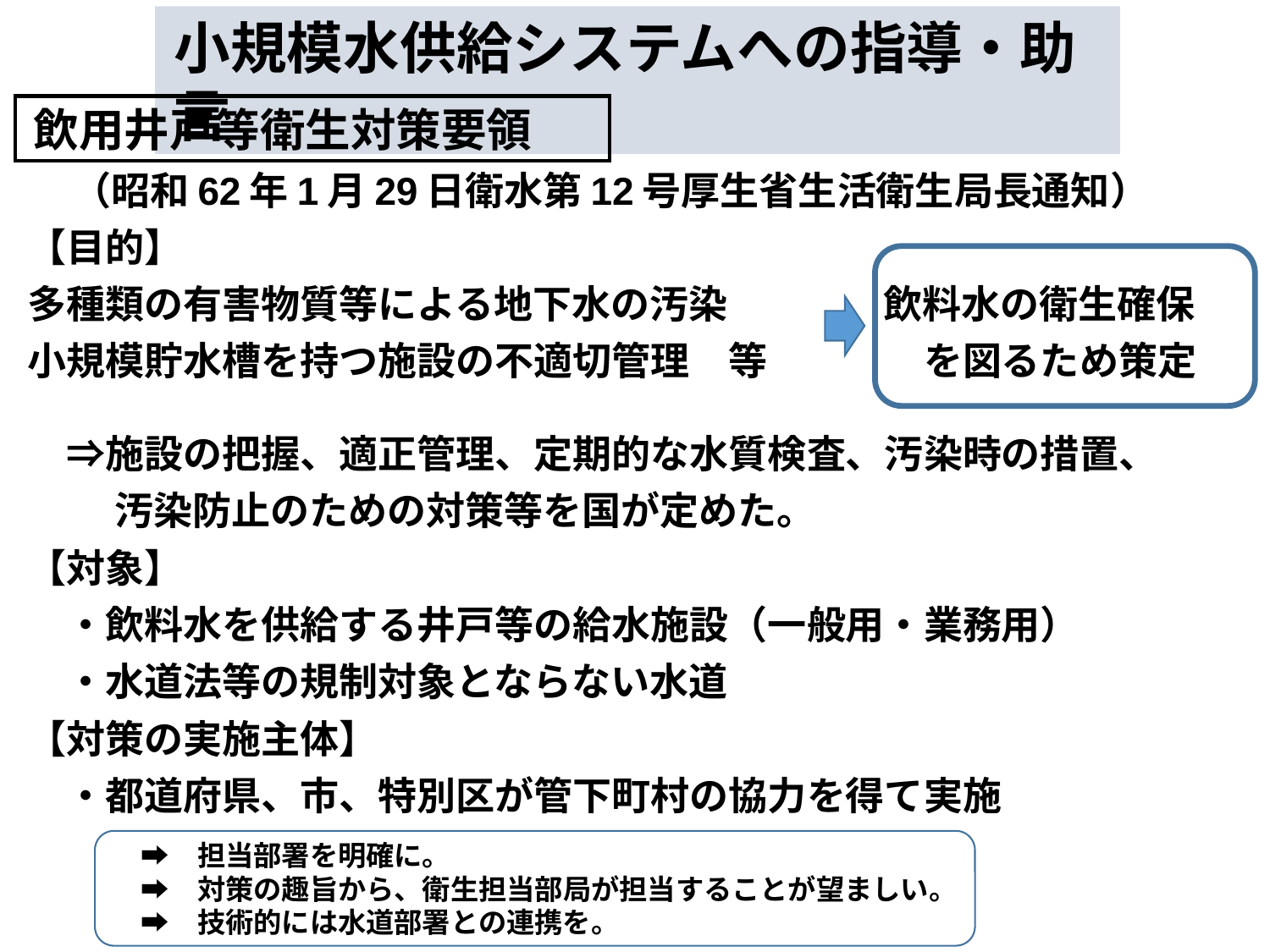

小規模水供給システムへの指導・助言

飲用井戸等衛生対策要領
　（昭和62年1月29日衛水第12号厚生省生活衛生局長通知）
【目的】
多種類の有害物質等による地下水の汚染　　　　飲料水の衛生確保
小規模貯水槽を持つ施設の不適切管理　等　　　　を図るため策定

　⇒施設の把握、適正管理、定期的な水質検査、汚染時の措置、
　 　汚染防止のための対策等を国が定めた。
【対象】
　・飲料水を供給する井戸等の給水施設（一般用・業務用）
　・水道法等の規制対象とならない水道
【対策の実施主体】
　・都道府県、市、特別区が管下町村の協力を得て実施

　➡　担当部署を明確に。
　➡　対策の趣旨から、衛生担当部局が担当することが望ましい。
　➡　技術的には水道部署との連携を。